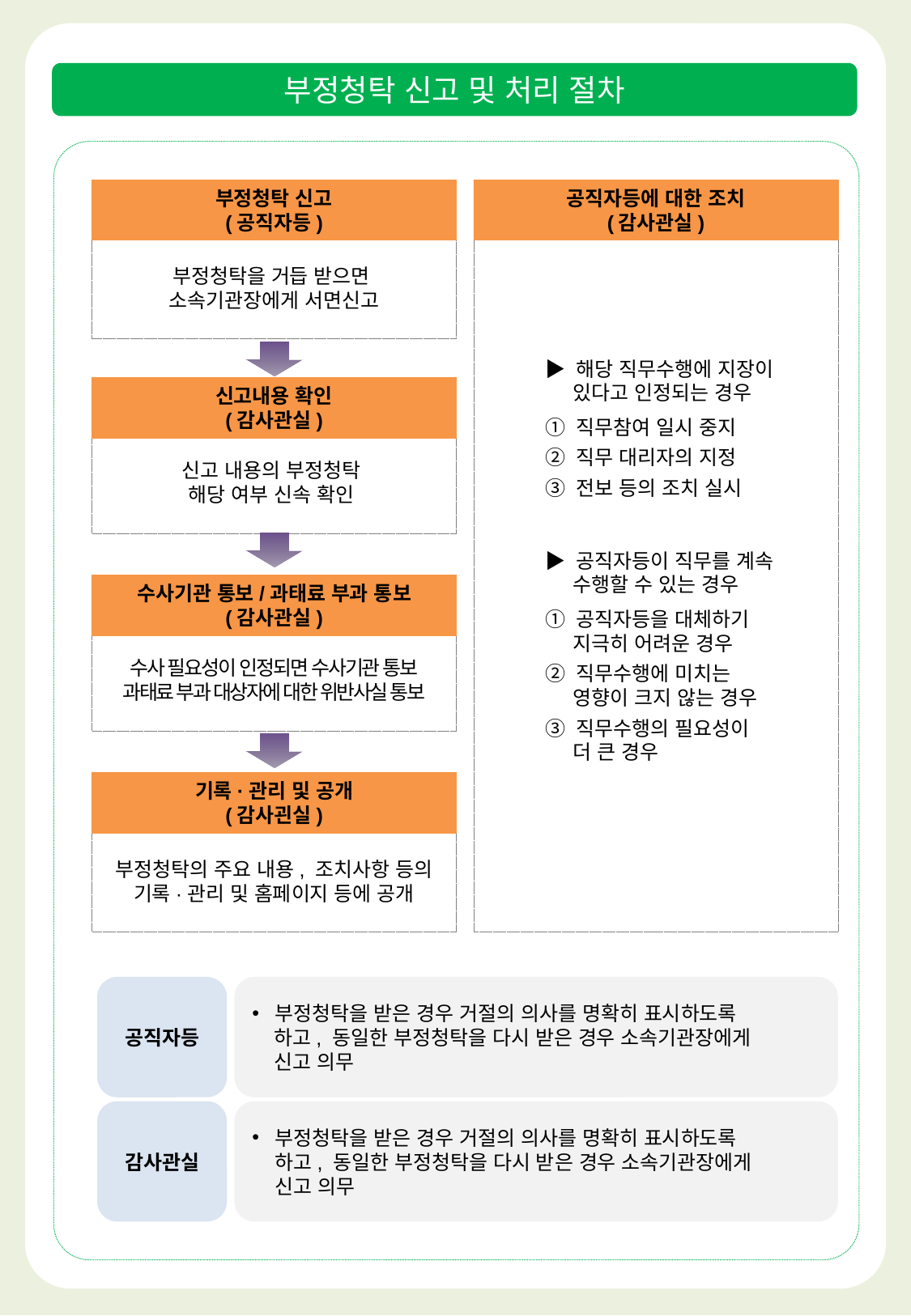

부정청탁 신고 및 처리 절차

부정청탁 신고
(공직자등)
공직자등에 대한 조치
(감사관실)
부정청탁을 거듭 받으면
소속기관장에게 서면신고
▶ 해당 직무수행에 지장이
    있다고 인정되는 경우

① 직무참여 일시 중지

② 직무 대리자의 지정

③ 전보 등의 조치 실시

▶ 공직자등이 직무를 계속
    수행할 수 있는 경우

① 공직자등을 대체하기
    지극히 어려운 경우

② 직무수행에 미치는
    영향이 크지 않는 경우

③ 직무수행의 필요성이
    더 큰 경우

신고내용 확인
(감사관실)
신고 내용의 부정청탁
해당 여부 신속 확인

수사기관 통보/과태료 부과 통보
(감사관실)
수사 필요성이 인정되면 수사기관 통보
과태료 부과 대상자에 대한 위반사실 통보

기록·관리 및 공개
(감사괸실)
부정청탁의 주요 내용, 조치사항 등의 기록·관리 및 홈페이지 등에 공개
공직자등
부정청탁을 받은 경우 거절의 의사를 명확히 표시하도록
   하고, 동일한 부정청탁을 다시 받은 경우 소속기관장에게
   신고 의무
감사관실
부정청탁을 받은 경우 거절의 의사를 명확히 표시하도록
하고, 동일한 부정청탁을 다시 받은 경우 소속기관장에게
신고 의무